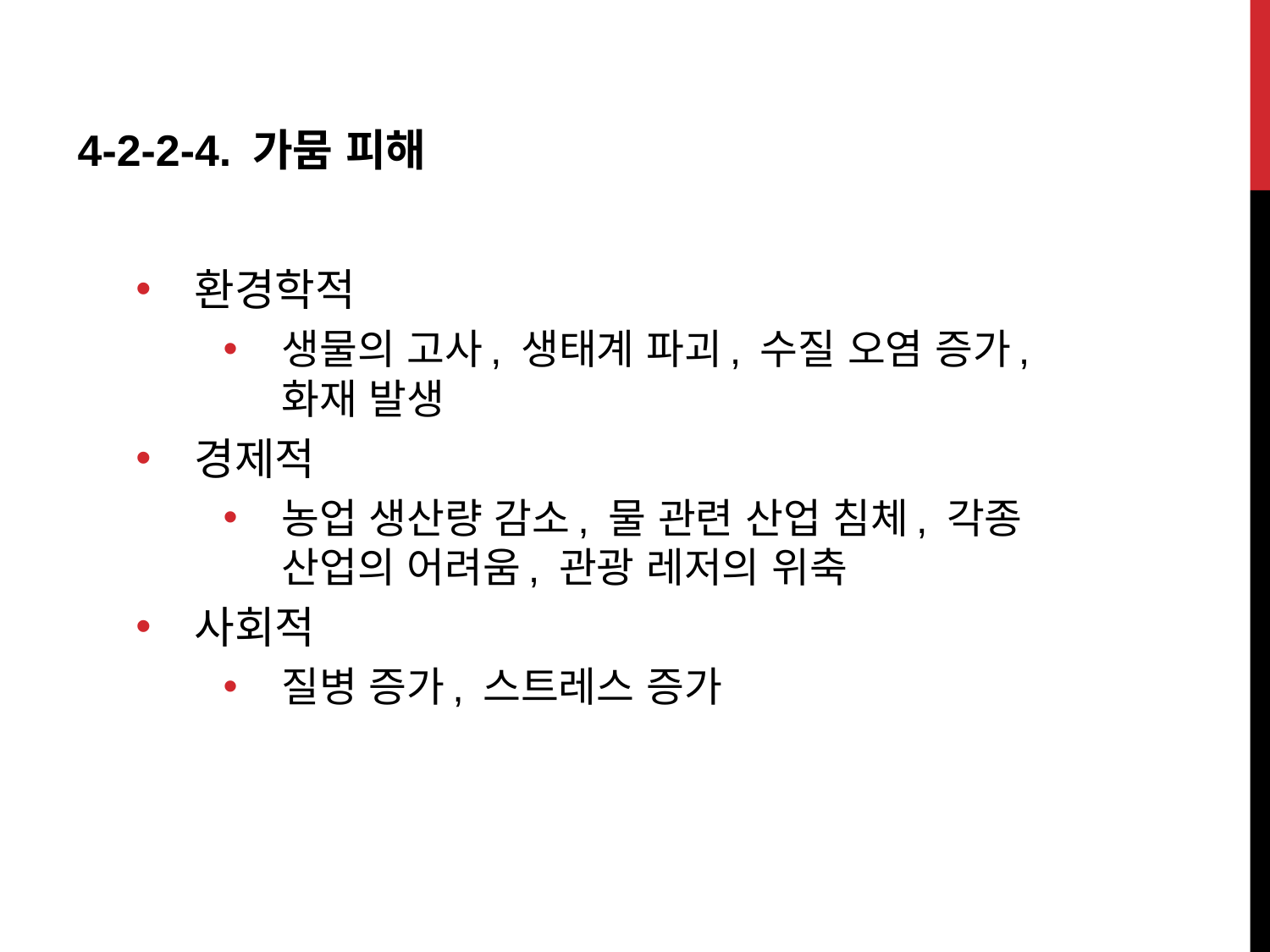

4-2-2-4. 가뭄 피해

환경학적
생물의 고사, 생태계 파괴, 수질 오염 증가, 화재 발생
경제적
농업 생산량 감소, 물 관련 산업 침체, 각종 산업의 어려움, 관광 레저의 위축
사회적
질병 증가, 스트레스 증가